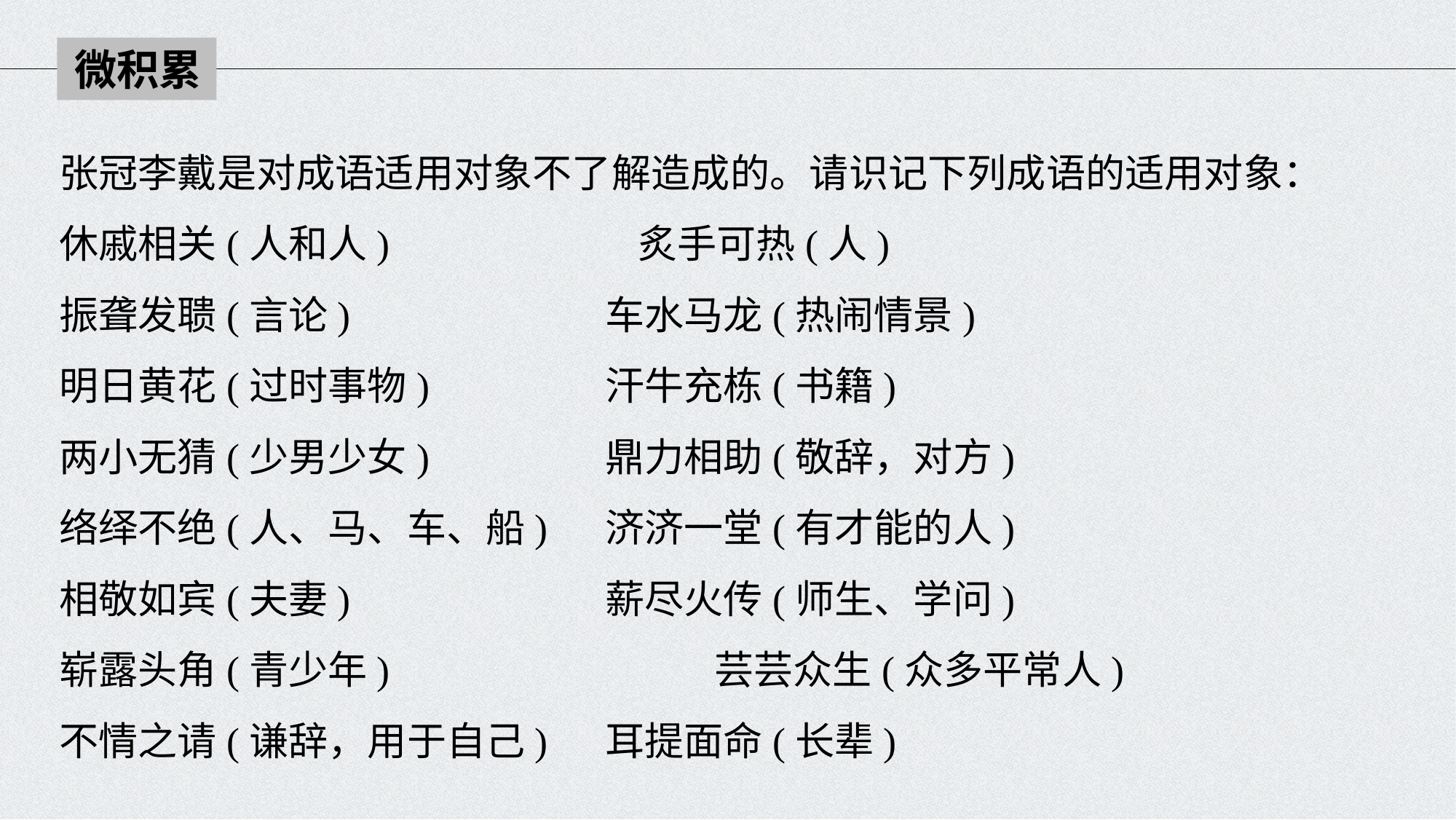

微积累
张冠李戴是对成语适用对象不了解造成的。请识记下列成语的适用对象：
休戚相关(人和人)　　　　         炙手可热(人)
振聋发聩(言论)  			车水马龙(热闹情景)
明日黄花(过时事物)  		汗牛充栋(书籍)
两小无猜(少男少女)  		鼎力相助(敬辞，对方)
络绎不绝(人、马、车、船)  	济济一堂(有才能的人)
相敬如宾(夫妻)  			薪尽火传(师生、学问)
崭露头角(青少年)  			芸芸众生(众多平常人)
不情之请(谦辞，用于自己)  	耳提面命(长辈)